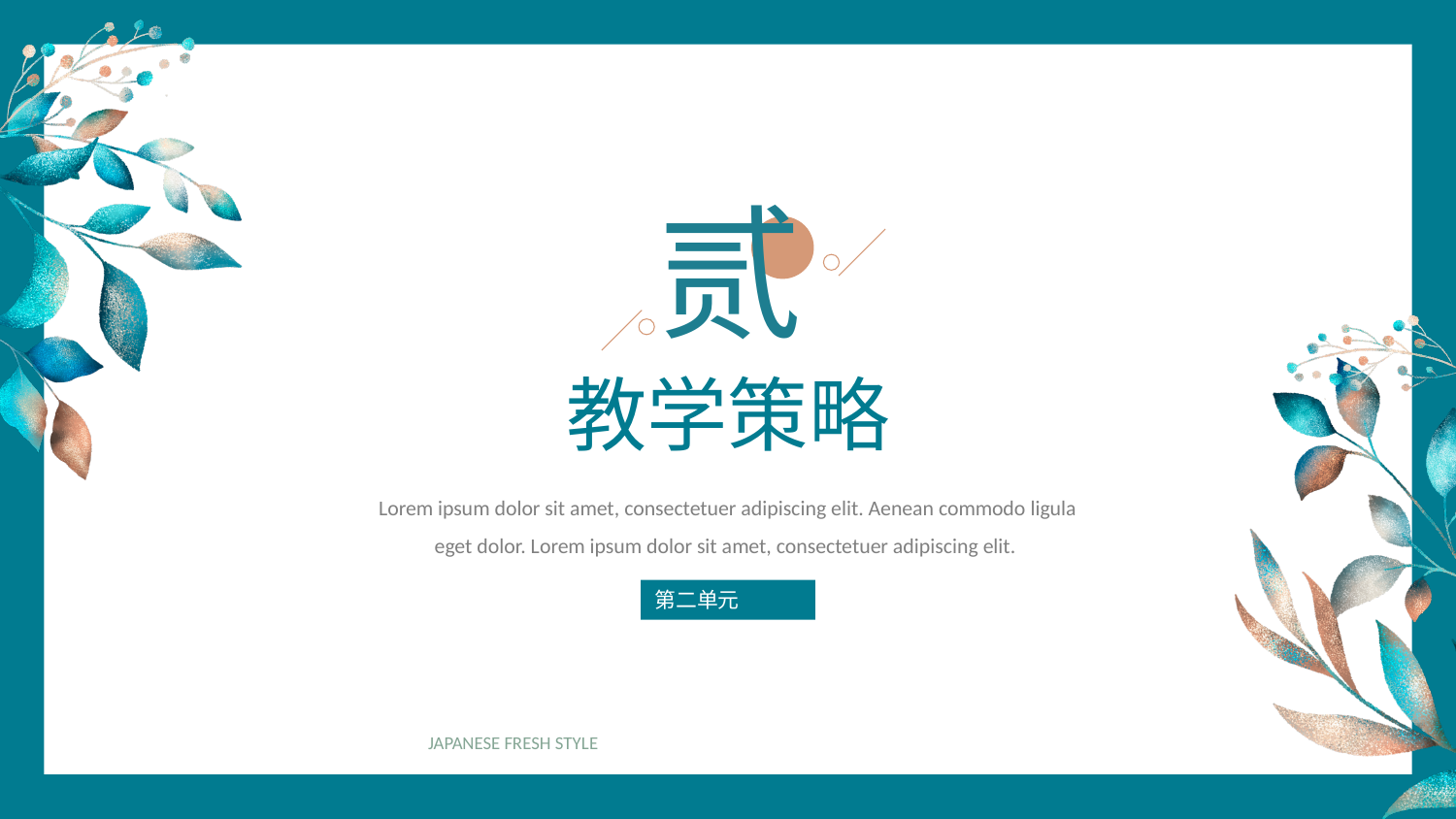

贰

教学策略
Lorem ipsum dolor sit amet, consectetuer adipiscing elit. Aenean commodo ligula eget dolor. Lorem ipsum dolor sit amet, consectetuer adipiscing elit.
第二单元
JAPANESE FRESH STYLE